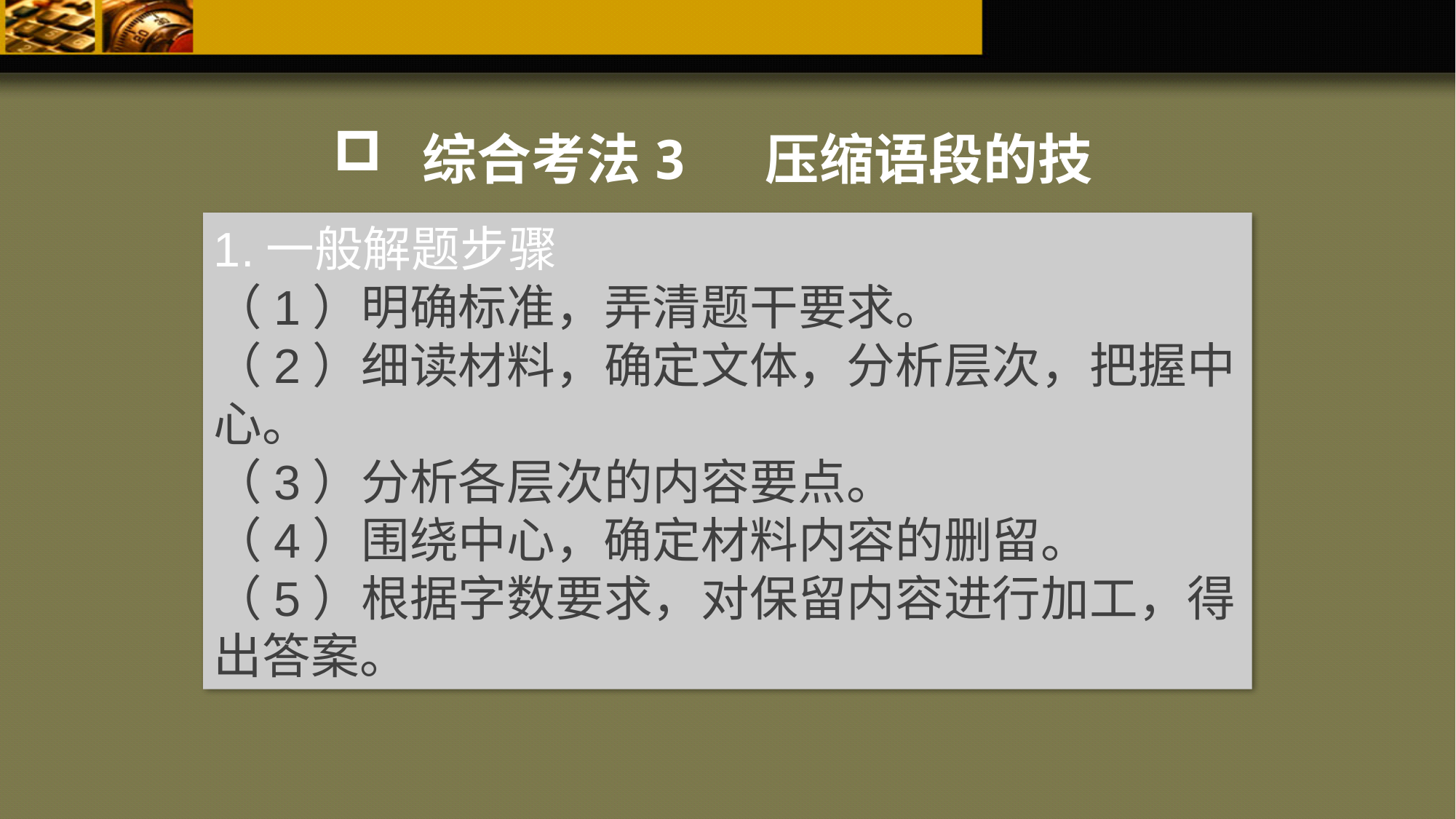

综合考法3  压缩语段的技巧
1.一般解题步骤
（1）明确标准，弄清题干要求。
（2）细读材料，确定文体，分析层次，把握中心。
（3）分析各层次的内容要点。
（4）围绕中心，确定材料内容的删留。
（5）根据字数要求，对保留内容进行加工，得出答案。